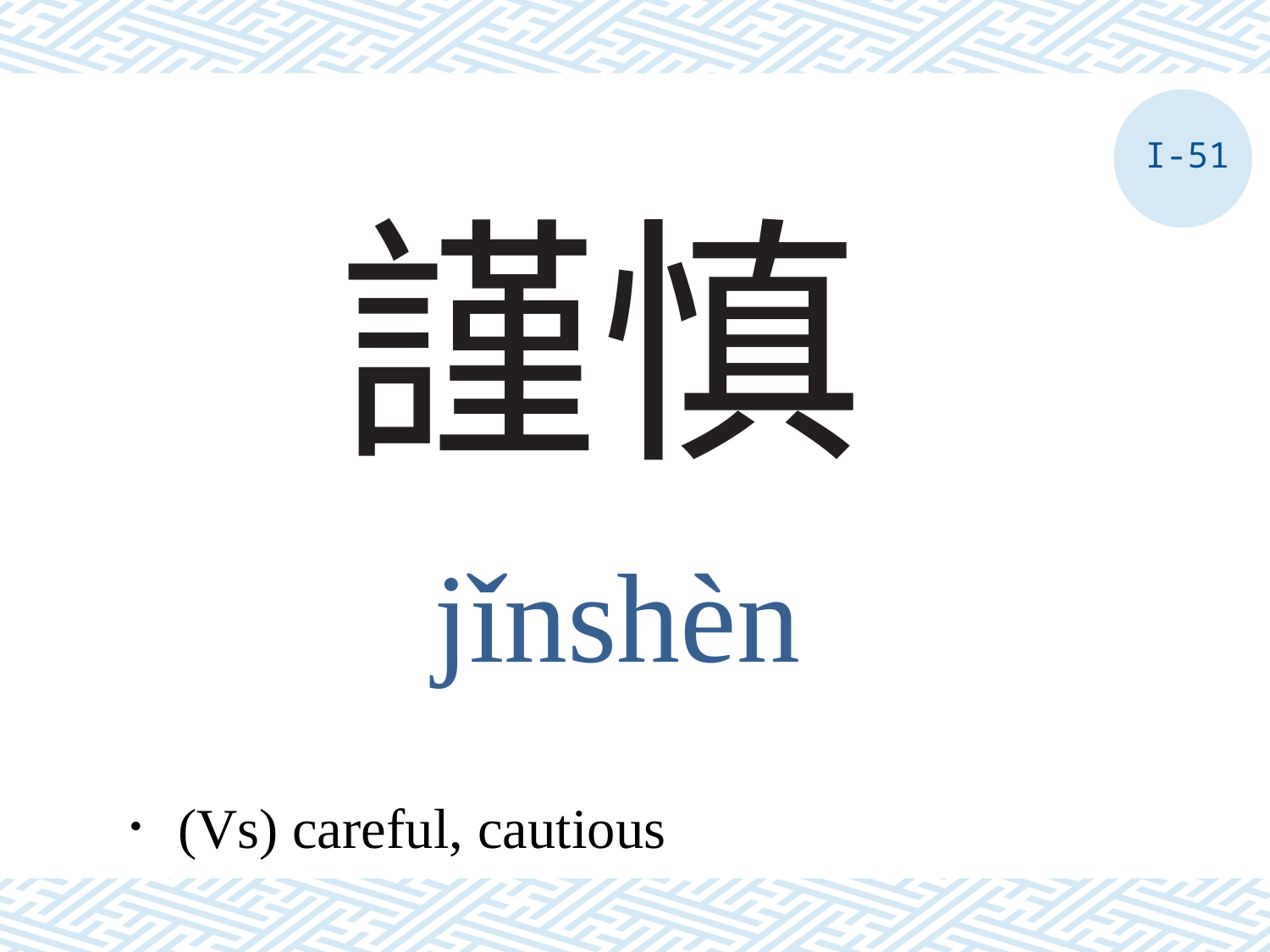

I-51

# 謹慎
jǐnshèn
．(Vs) careful, cautious